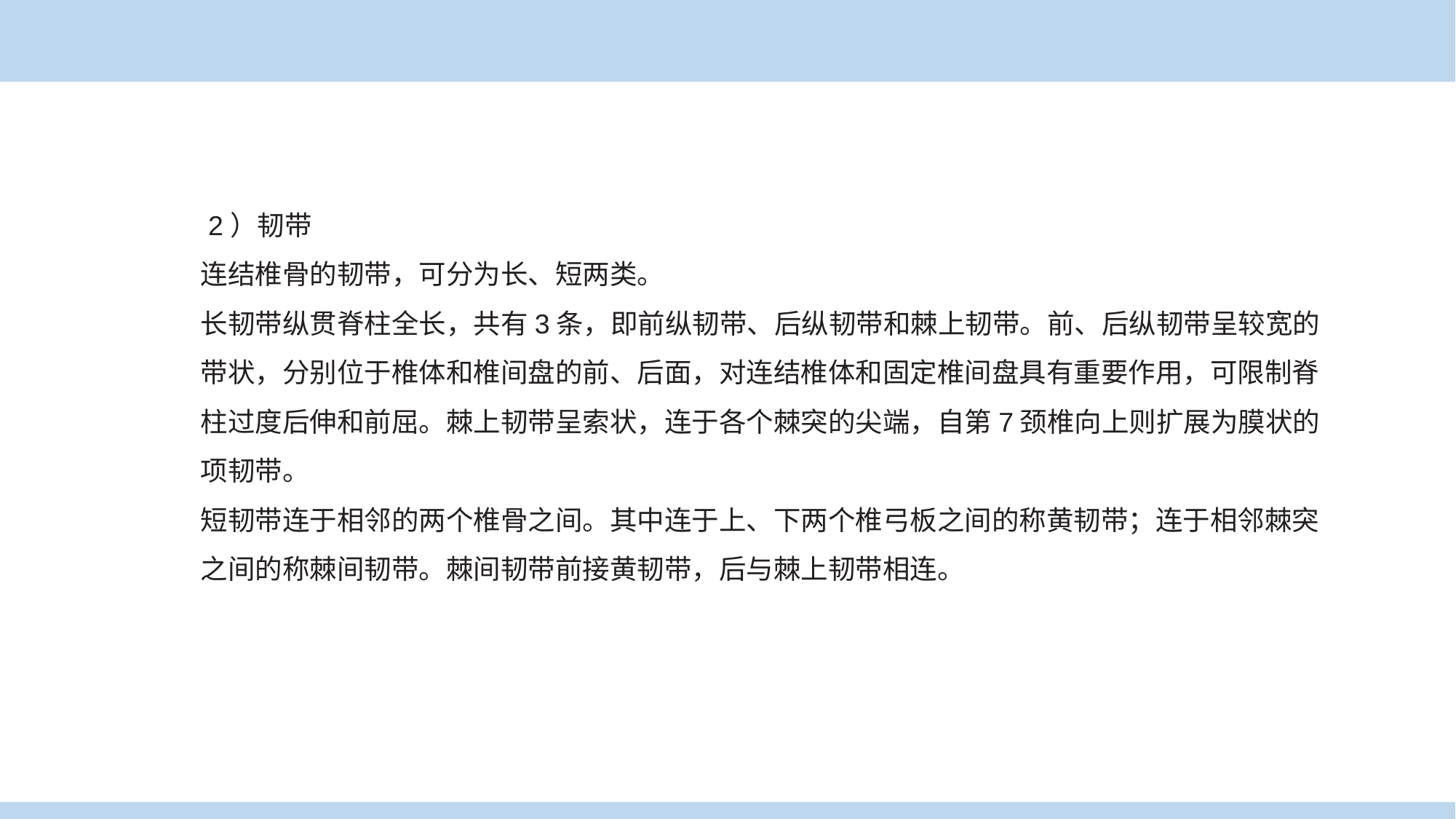

2）韧带
连结椎骨的韧带，可分为长、短两类。
长韧带纵贯脊柱全长，共有3条，即前纵韧带、后纵韧带和棘上韧带。前、后纵韧带呈较宽的带状，分别位于椎体和椎间盘的前、后面，对连结椎体和固定椎间盘具有重要作用，可限制脊柱过度后伸和前屈。棘上韧带呈索状，连于各个棘突的尖端，自第7颈椎向上则扩展为膜状的项韧带。
短韧带连于相邻的两个椎骨之间。其中连于上、下两个椎弓板之间的称黄韧带；连于相邻棘突之间的称棘间韧带。棘间韧带前接黄韧带，后与棘上韧带相连。